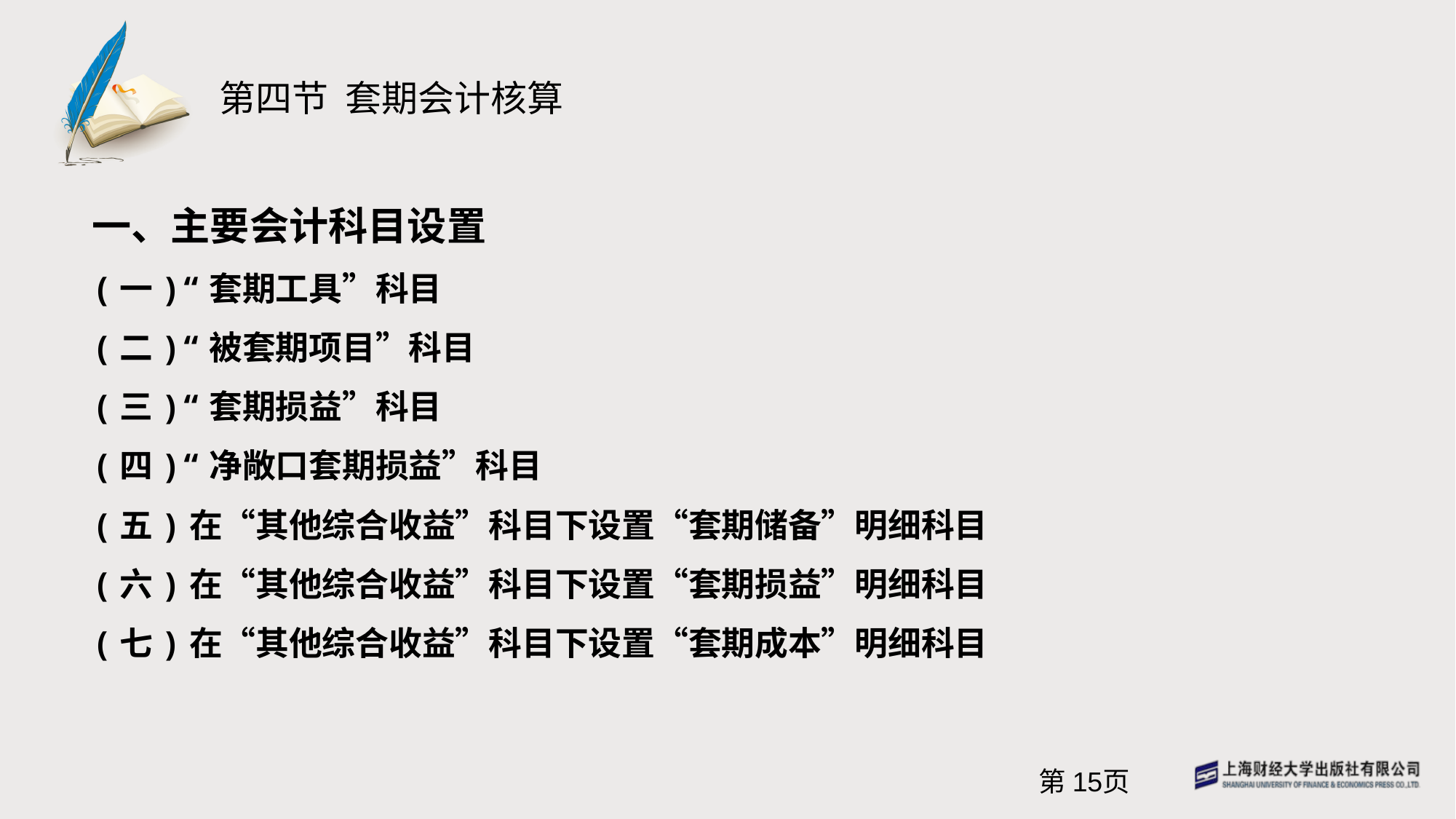

# 第四节  套期会计核算
一、主要会计科目设置
(一)“套期工具”科目
(二)“被套期项目”科目
(三)“套期损益”科目
(四)“净敞口套期损益”科目
(五)在“其他综合收益”科目下设置“套期储备”明细科目
(六)在“其他综合收益”科目下设置“套期损益”明细科目
(七)在“其他综合收益”科目下设置“套期成本”明细科目

15